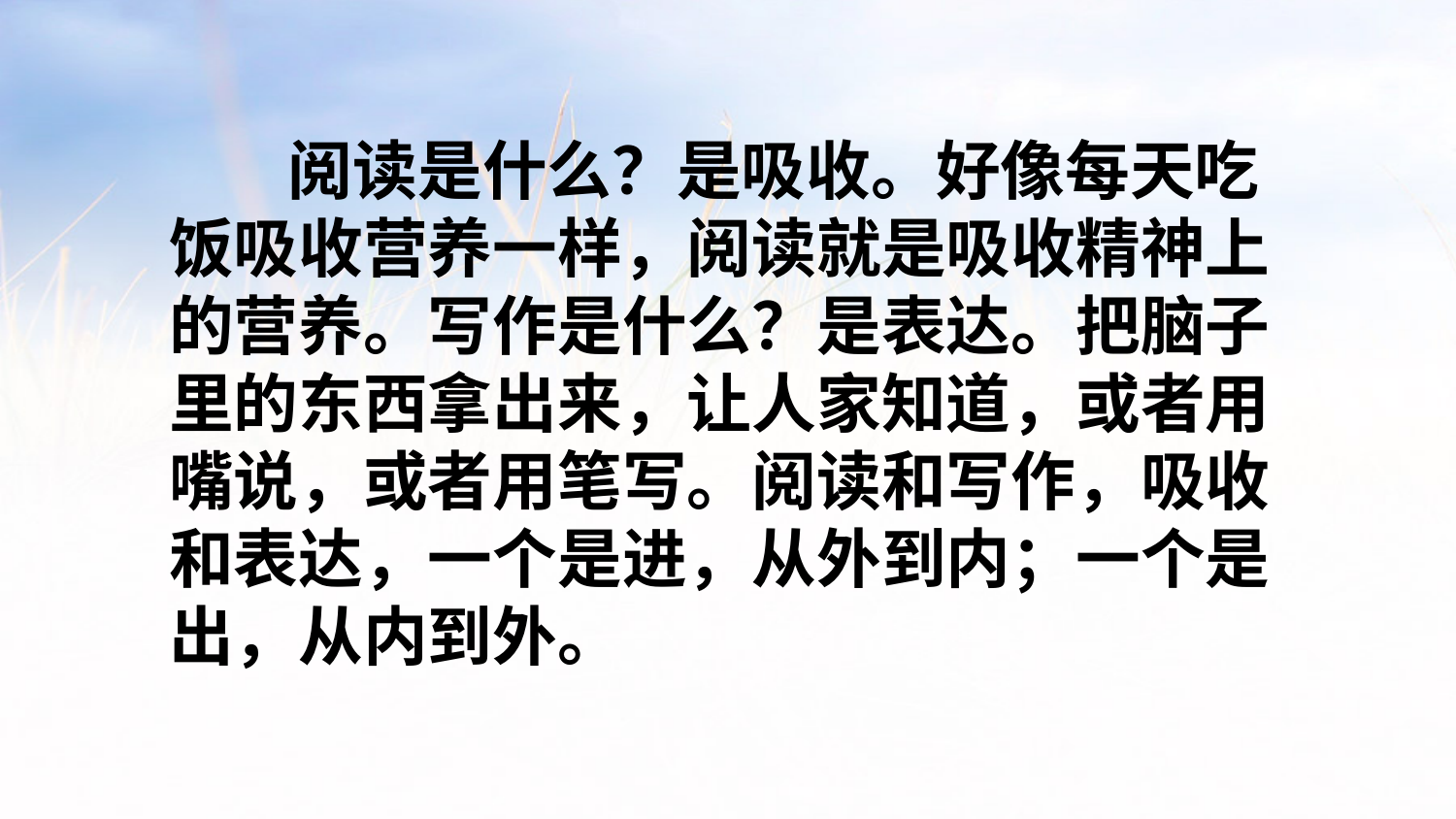

阅读是什么？是吸收。好像每天吃饭吸收营养一样，阅读就是吸收精神上的营养。写作是什么？是表达。把脑子里的东西拿出来，让人家知道，或者用嘴说，或者用笔写。阅读和写作，吸收和表达，一个是进，从外到内；一个是出，从内到外。